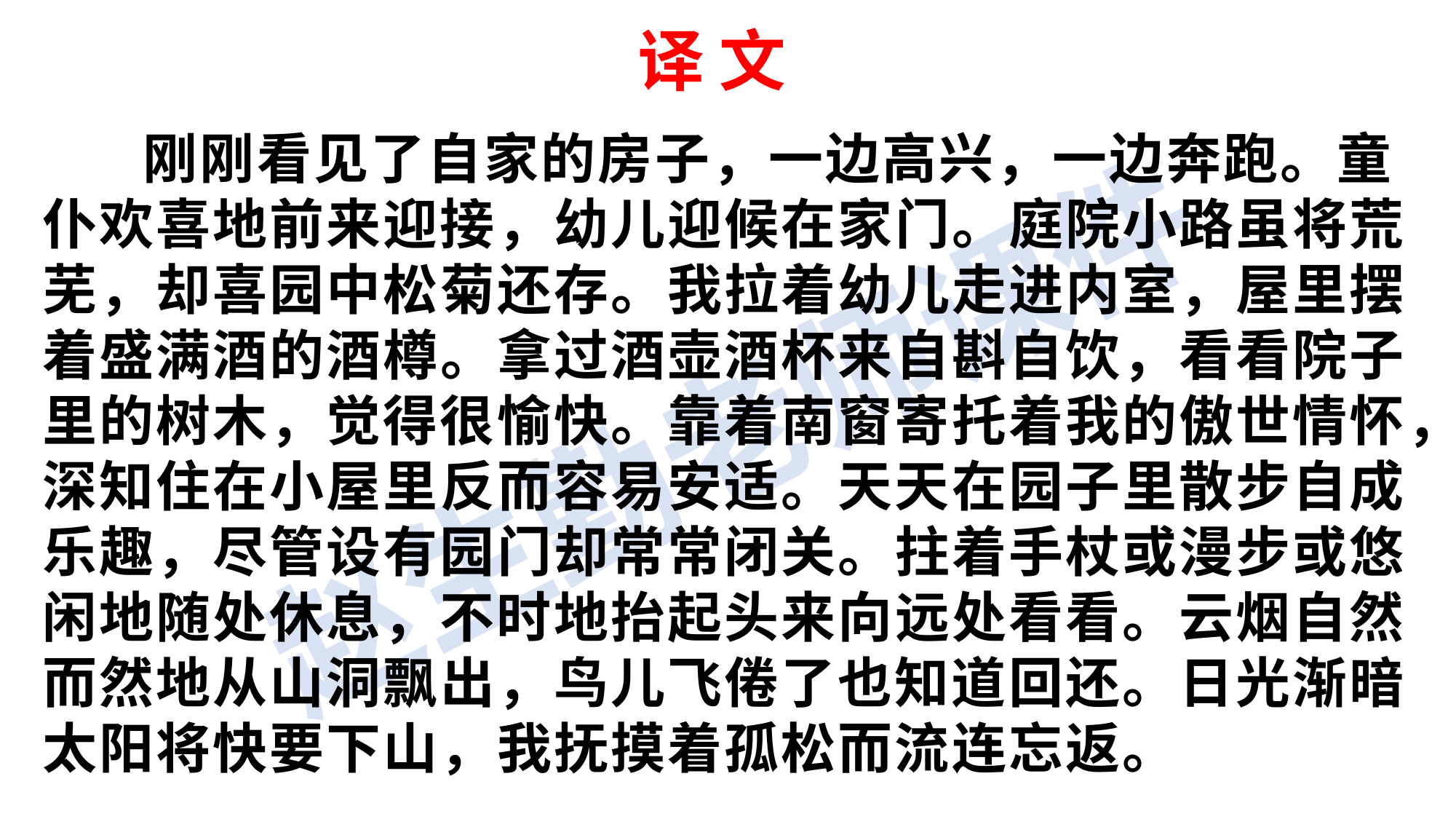

译 文
      刚刚看见了自家的房子，一边高兴，一边奔跑。童仆欢喜地前来迎接，幼儿迎候在家门。庭院小路虽将荒芜，却喜园中松菊还存。我拉着幼儿走进内室，屋里摆着盛满酒的酒樽。拿过酒壶酒杯来自斟自饮，看看院子里的树木，觉得很愉快。靠着南窗寄托着我的傲世情怀，深知住在小屋里反而容易安适。天天在园子里散步自成乐趣，尽管设有园门却常常闭关。拄着手杖或漫步或悠闲地随处休息，不时地抬起头来向远处看看。云烟自然而然地从山洞飘出，鸟儿飞倦了也知道回还。日光渐暗太阳将快要下山，我抚摸着孤松而流连忘返。